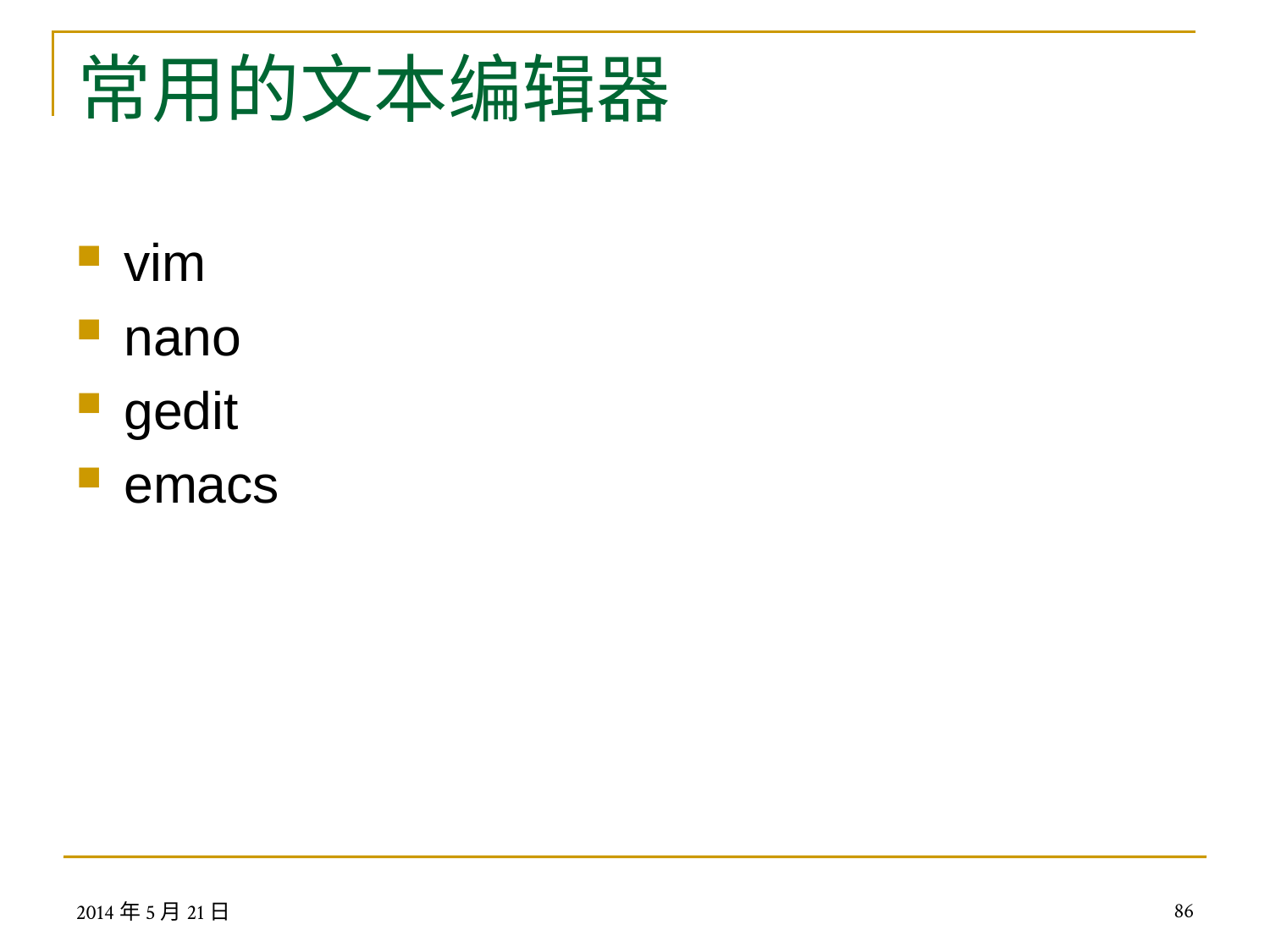

vim
nano
gedit
emacs
常用的文本编辑器

2014年5月21日
86